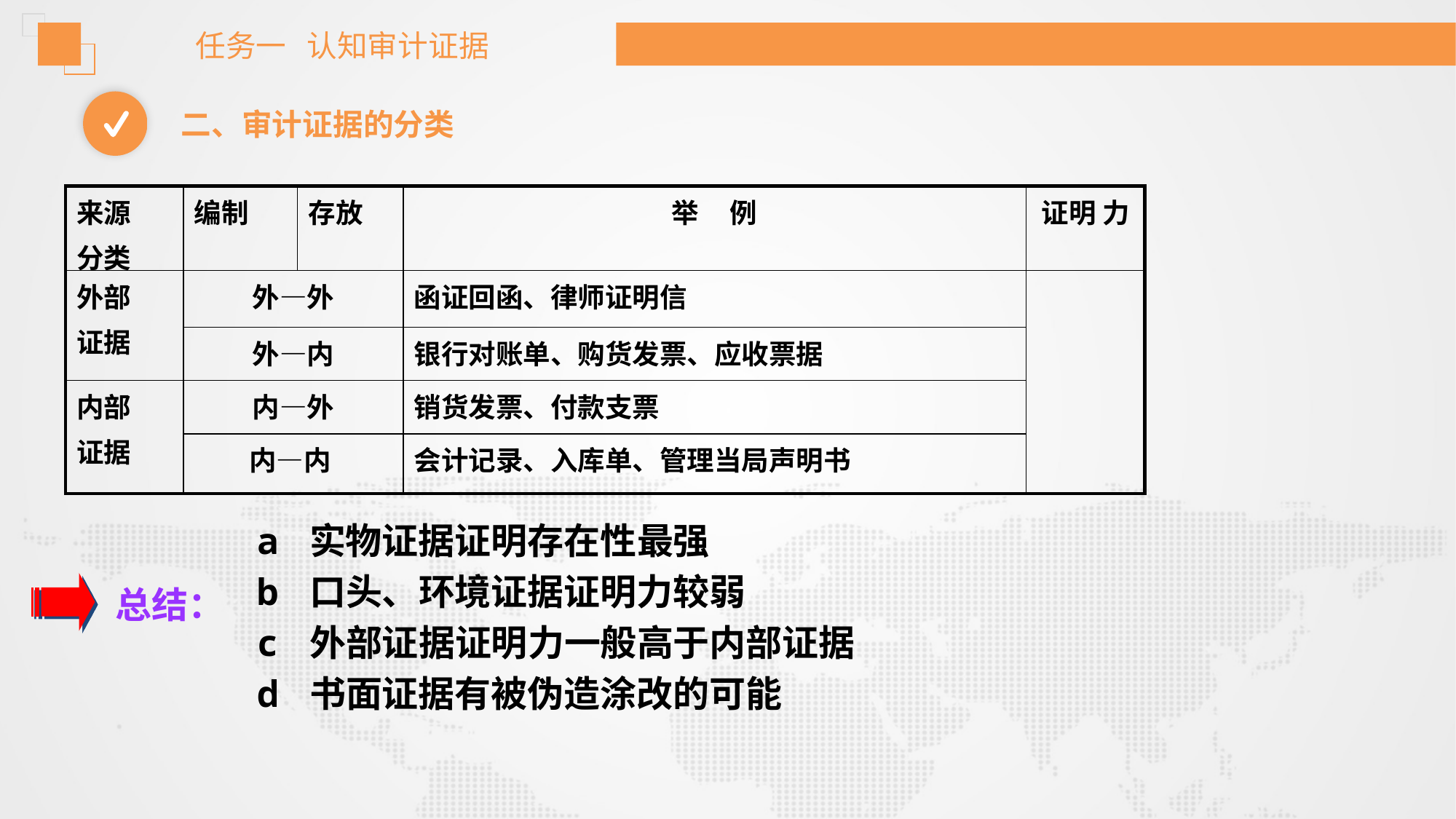

任务一   认知审计证据

二、审计证据的分类

| 来源 分类 | 编制 | 存放 | 举 例 | 证明 力 |
| --- | --- | --- | --- | --- |
| 外部 证据 | 外—外 |  | 函证回函、律师证明信 |  |
|  | 外—内 |  | 银行对账单、购货发票、应收票据 |  |
| 内部 证据 | 内—外 |  | 销货发票、付款支票 |  |
|  | 内—内 |  | 会计记录、入库单、管理当局声明书 |  |
a 实物证据证明存在性最强
b 口头、环境证据证明力较弱
c 外部证据证明力一般高于内部证据
d 书面证据有被伪造涂改的可能

总结：